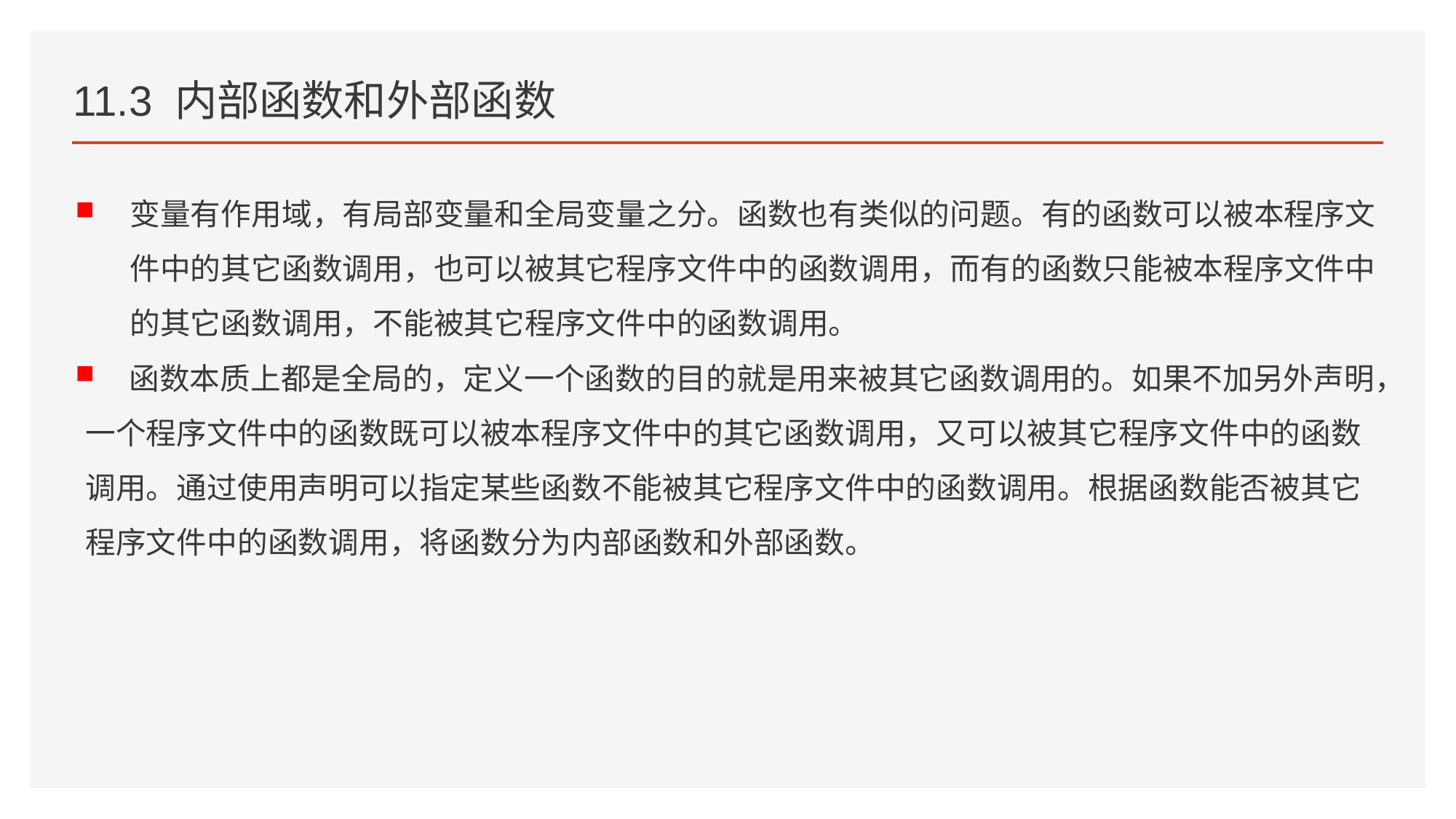

# 11.3 内部函数和外部函数
变量有作用域，有局部变量和全局变量之分。函数也有类似的问题。有的函数可以被本程序文件中的其它函数调用，也可以被其它程序文件中的函数调用，而有的函数只能被本程序文件中的其它函数调用，不能被其它程序文件中的函数调用。
    函数本质上都是全局的，定义一个函数的目的就是用来被其它函数调用的。如果不加另外声明，一个程序文件中的函数既可以被本程序文件中的其它函数调用，又可以被其它程序文件中的函数调用。通过使用声明可以指定某些函数不能被其它程序文件中的函数调用。根据函数能否被其它程序文件中的函数调用，将函数分为内部函数和外部函数。